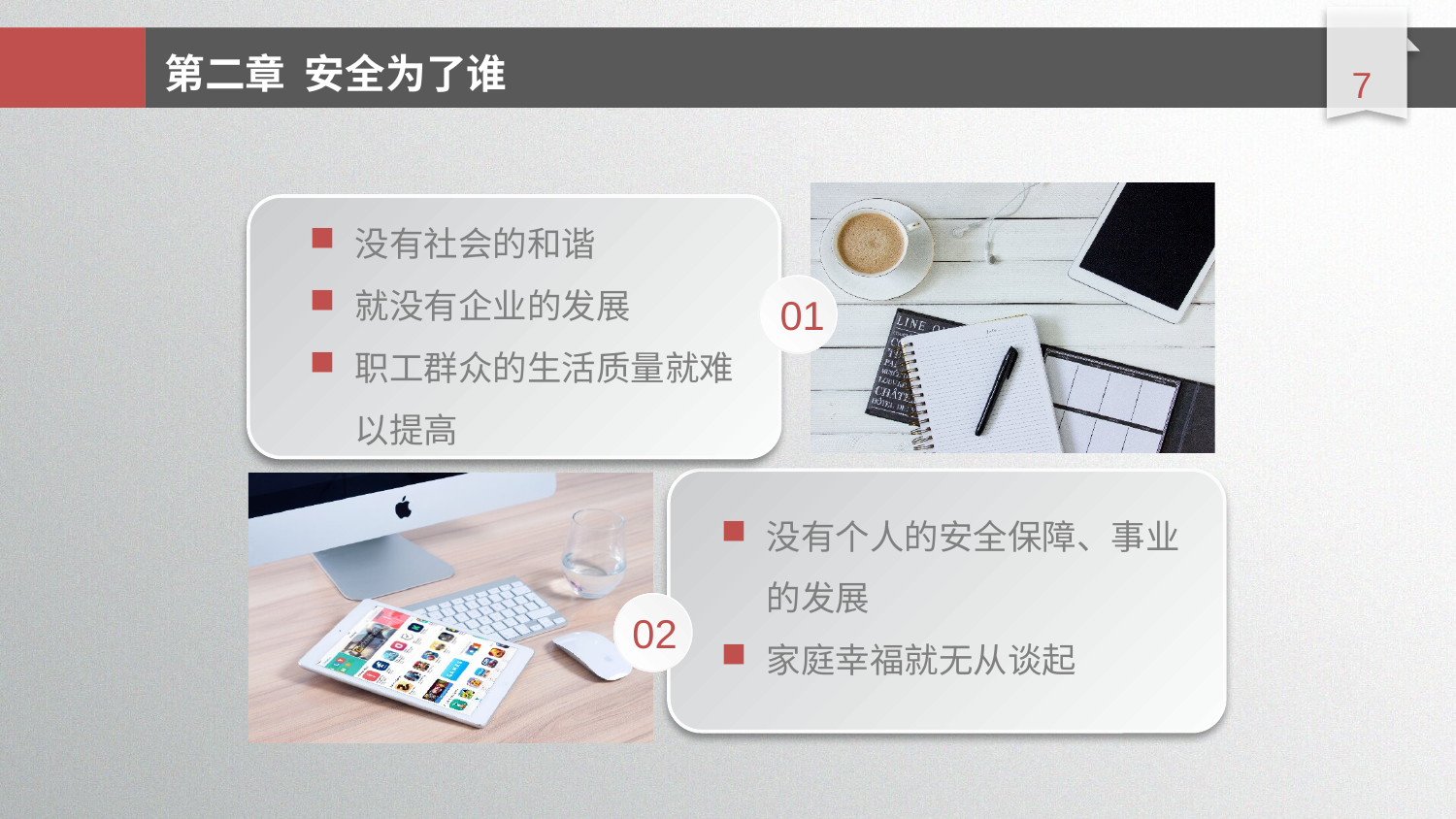

延时符
第二章  安全为了谁

没有社会的和谐
就没有企业的发展
职工群众的生活质量就难以提高

01

没有个人的安全保障、事业的发展
家庭幸福就无从谈起

02